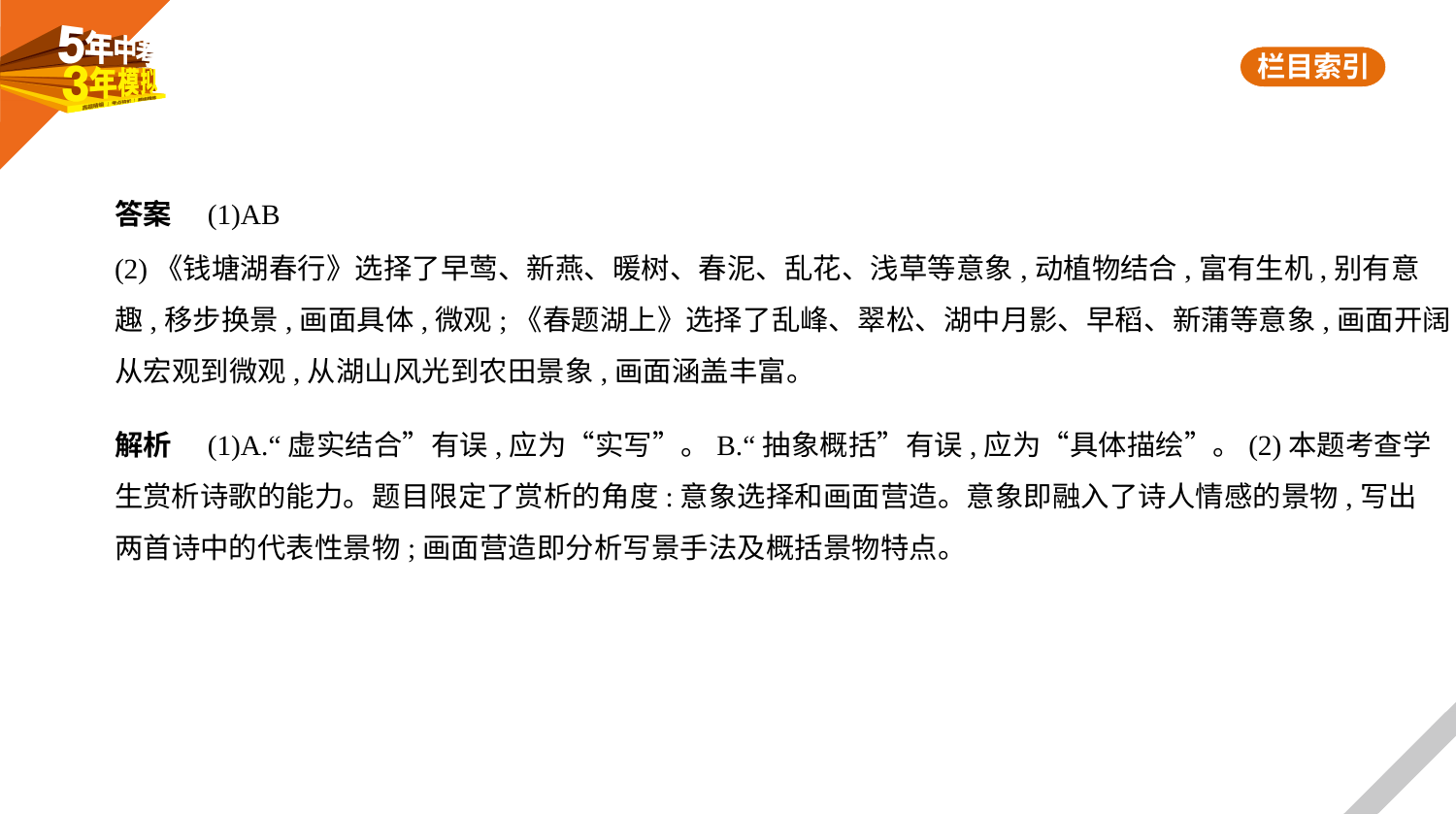

答案　(1)AB
(2)《钱塘湖春行》选择了早莺、新燕、暖树、春泥、乱花、浅草等意象,动植物结合,富有生机,别有意
趣,移步换景,画面具体,微观;《春题湖上》选择了乱峰、翠松、湖中月影、早稻、新蒲等意象,画面开阔,
从宏观到微观,从湖山风光到农田景象,画面涵盖丰富。
解析　(1)A.“虚实结合”有误,应为“实写”。B.“抽象概括”有误,应为“具体描绘”。(2)本题考查学
生赏析诗歌的能力。题目限定了赏析的角度:意象选择和画面营造。意象即融入了诗人情感的景物,写出
两首诗中的代表性景物;画面营造即分析写景手法及概括景物特点。